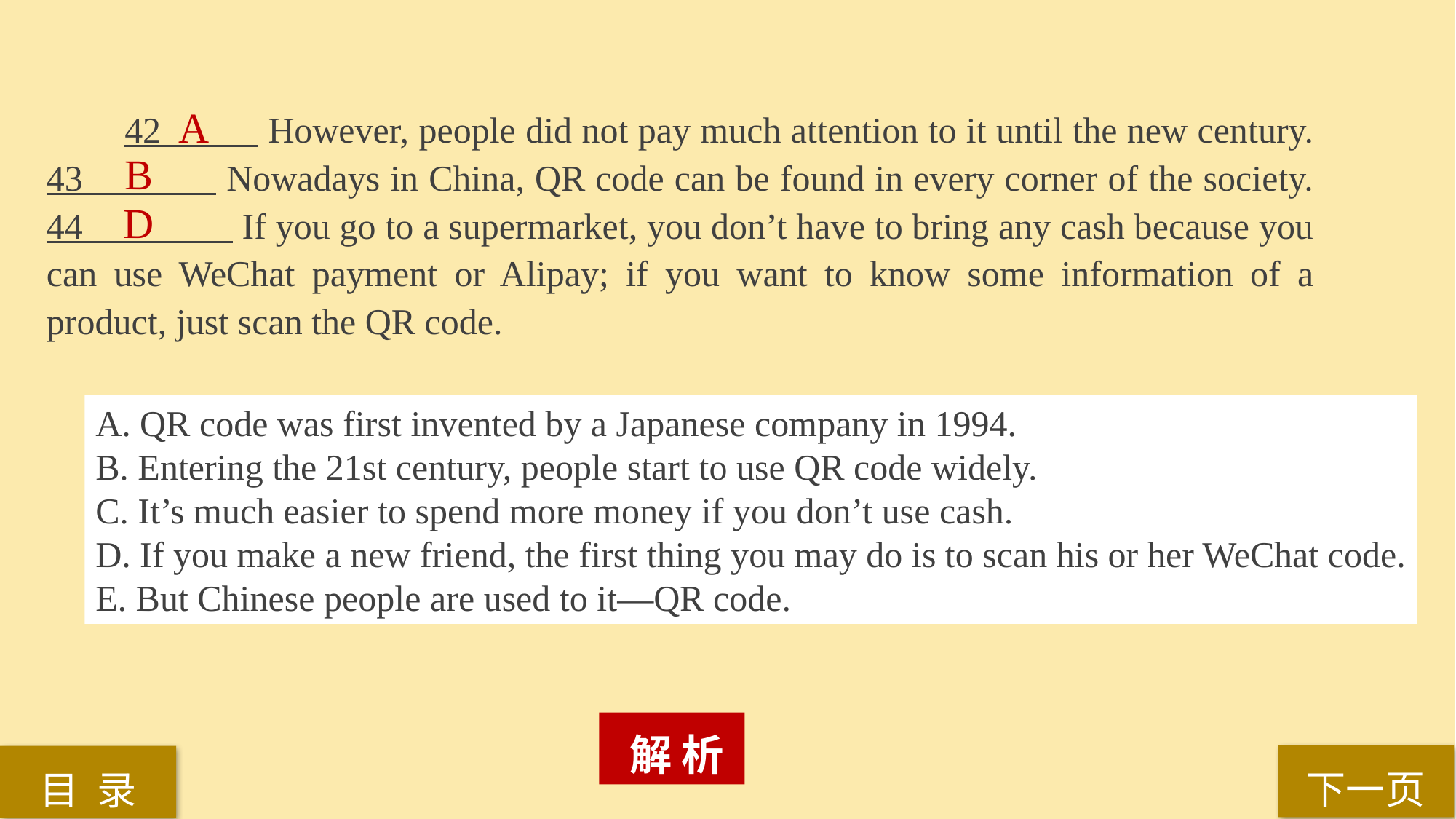

A
        42           However, people did not pay much attention to it until the new century. 43              Nowadays in China, QR code can be found in every corner of the society. 44                 If you go to a supermarket, you don’t have to bring any cash because you can use WeChat payment or Alipay; if you want to know some information of a product, just scan the QR code.
B
D
A. QR code was first invented by a Japanese company in 1994.
B. Entering the 21st century, people start to use QR code widely.
C. It’s much easier to spend more money if you don’t use cash.
D. If you make a new friend, the first thing you may do is to scan his or her WeChat code.
E. But Chinese people are used to it—QR code.
 解 析